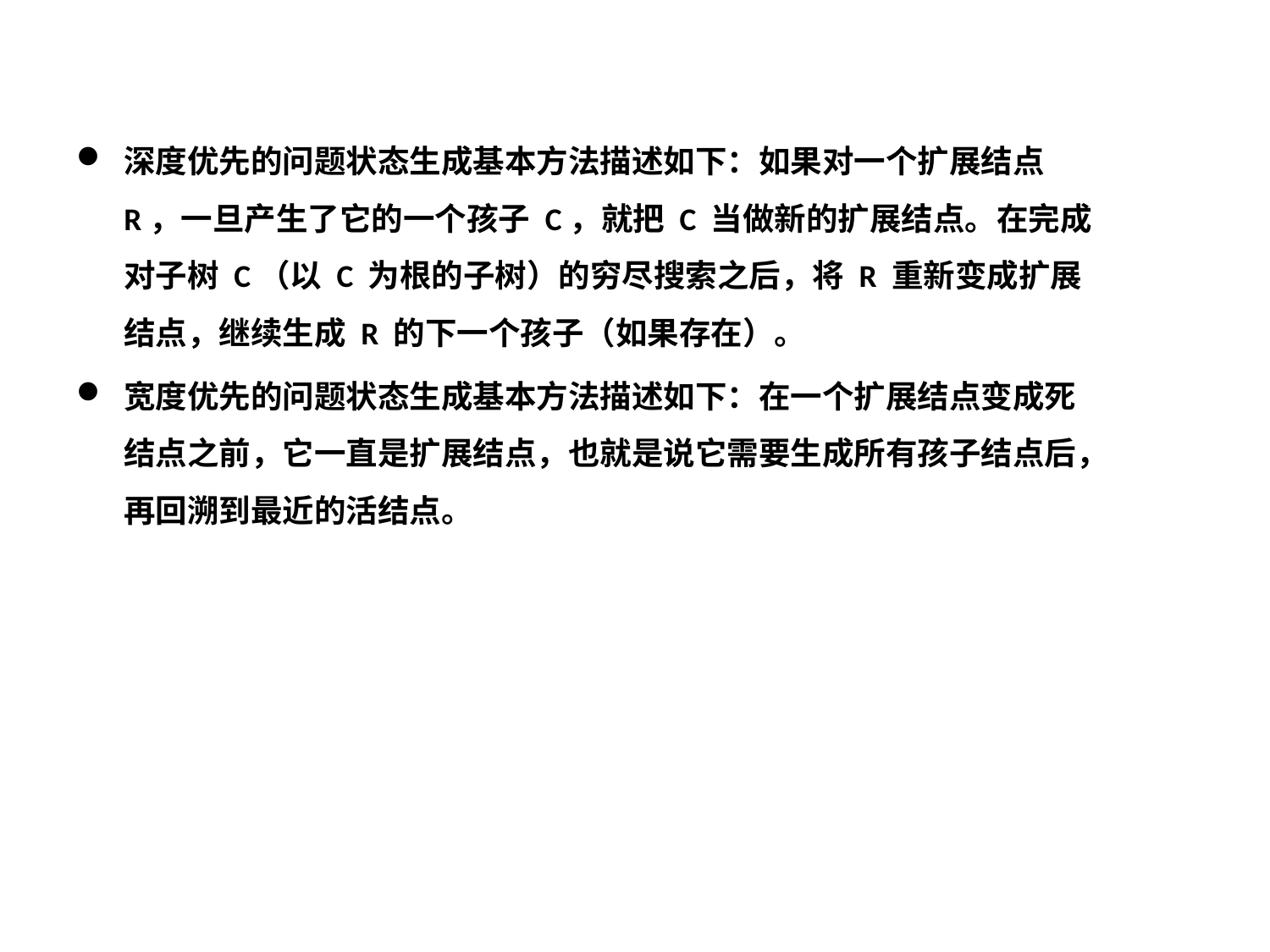

深度优先的问题状态生成基本方法描述如下：如果对一个扩展结点 R，一旦产生了它的一个孩子 C，就把 C 当做新的扩展结点。在完成对子树 C（以 C 为根的子树）的穷尽搜索之后，将 R 重新变成扩展结点，继续生成 R 的下一个孩子（如果存在）。
宽度优先的问题状态生成基本方法描述如下：在一个扩展结点变成死结点之前，它一直是扩展结点，也就是说它需要生成所有孩子结点后，再回溯到最近的活结点。